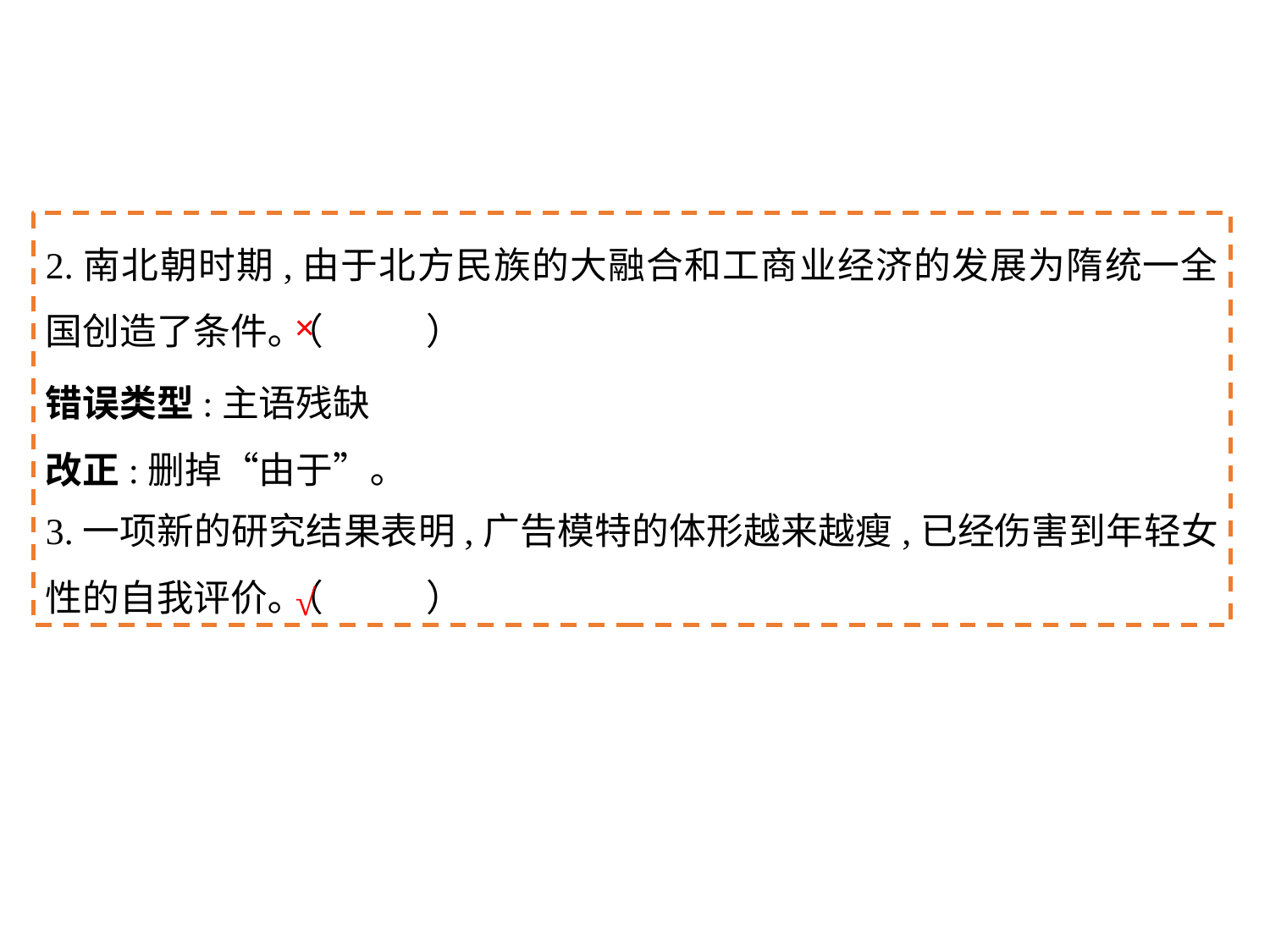

2.南北朝时期,由于北方民族的大融合和工商业经济的发展为隋统一全国创造了条件｡（	）

3.一项新的研究结果表明,广告模特的体形越来越瘦,已经伤害到年轻女性的自我评价｡（	）
×
错误类型:主语残缺
改正:删掉“由于”｡
√